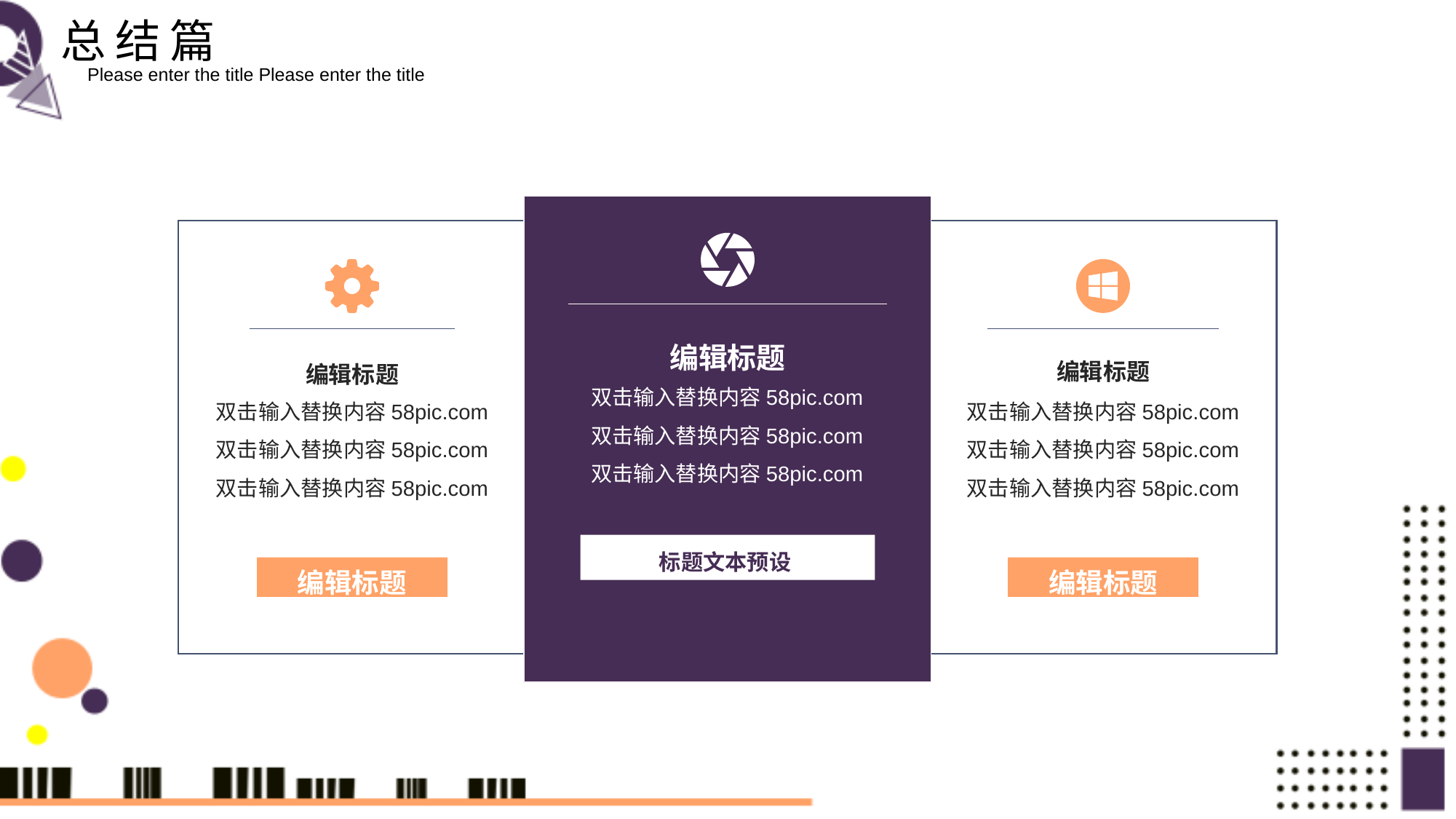

总结篇
Please enter the title Please enter the title

编辑标题
编辑标题
编辑标题
双击输入替换内容58pic.com
双击输入替换内容58pic.com
双击输入替换内容58pic.com
双击输入替换内容58pic.com
双击输入替换内容58pic.com
双击输入替换内容58pic.com
双击输入替换内容58pic.com
双击输入替换内容58pic.com
双击输入替换内容58pic.com
标题文本预设
编辑标题
编辑标题